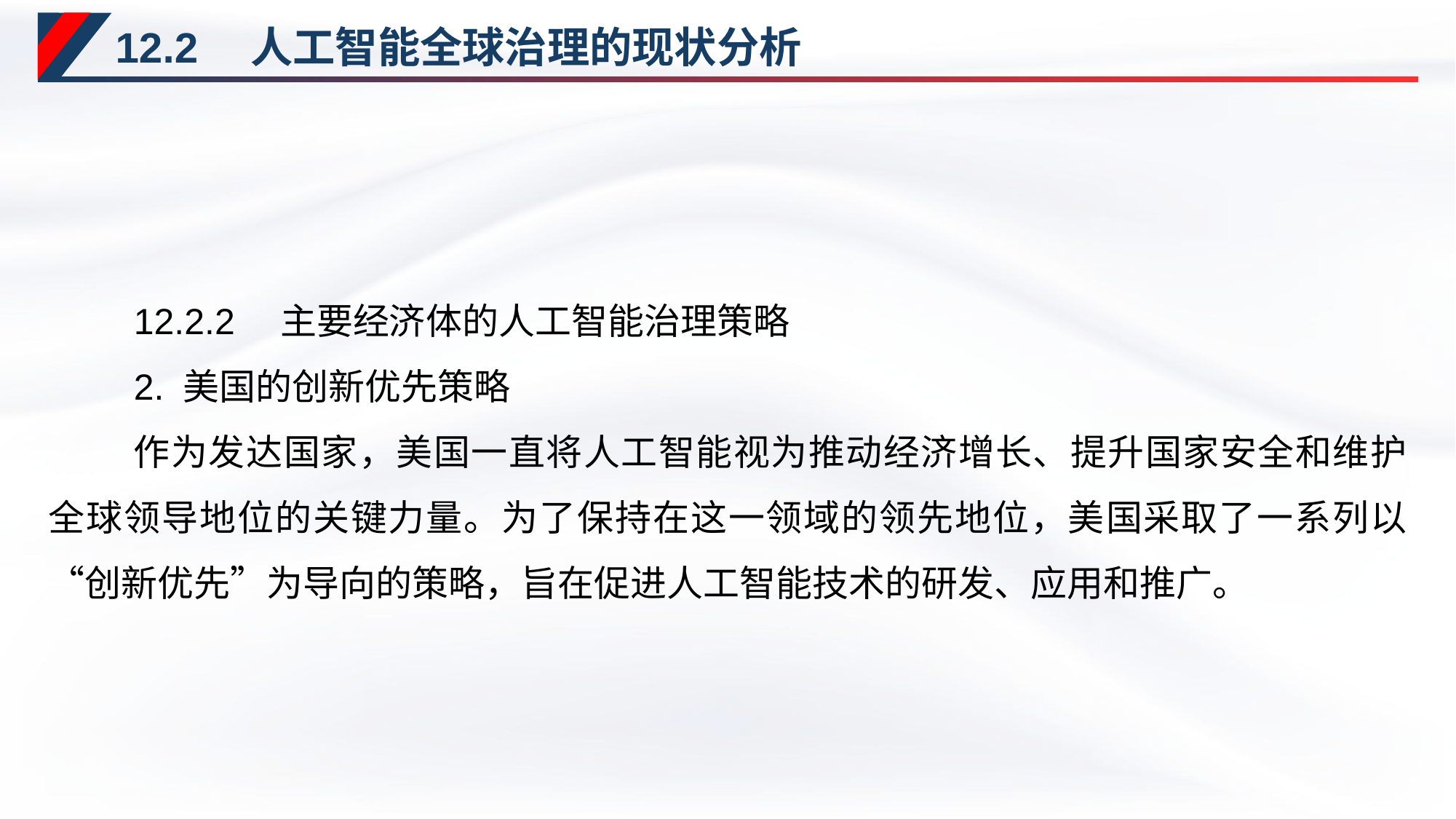

# 12.2　人工智能全球治理的现状分析
12.2.2　主要经济体的人工智能治理策略
2. 美国的创新优先策略
作为发达国家，美国一直将人工智能视为推动经济增长、提升国家安全和维护全球领导地位的关键力量。为了保持在这一领域的领先地位，美国采取了一系列以“创新优先”为导向的策略，旨在促进人工智能技术的研发、应用和推广。